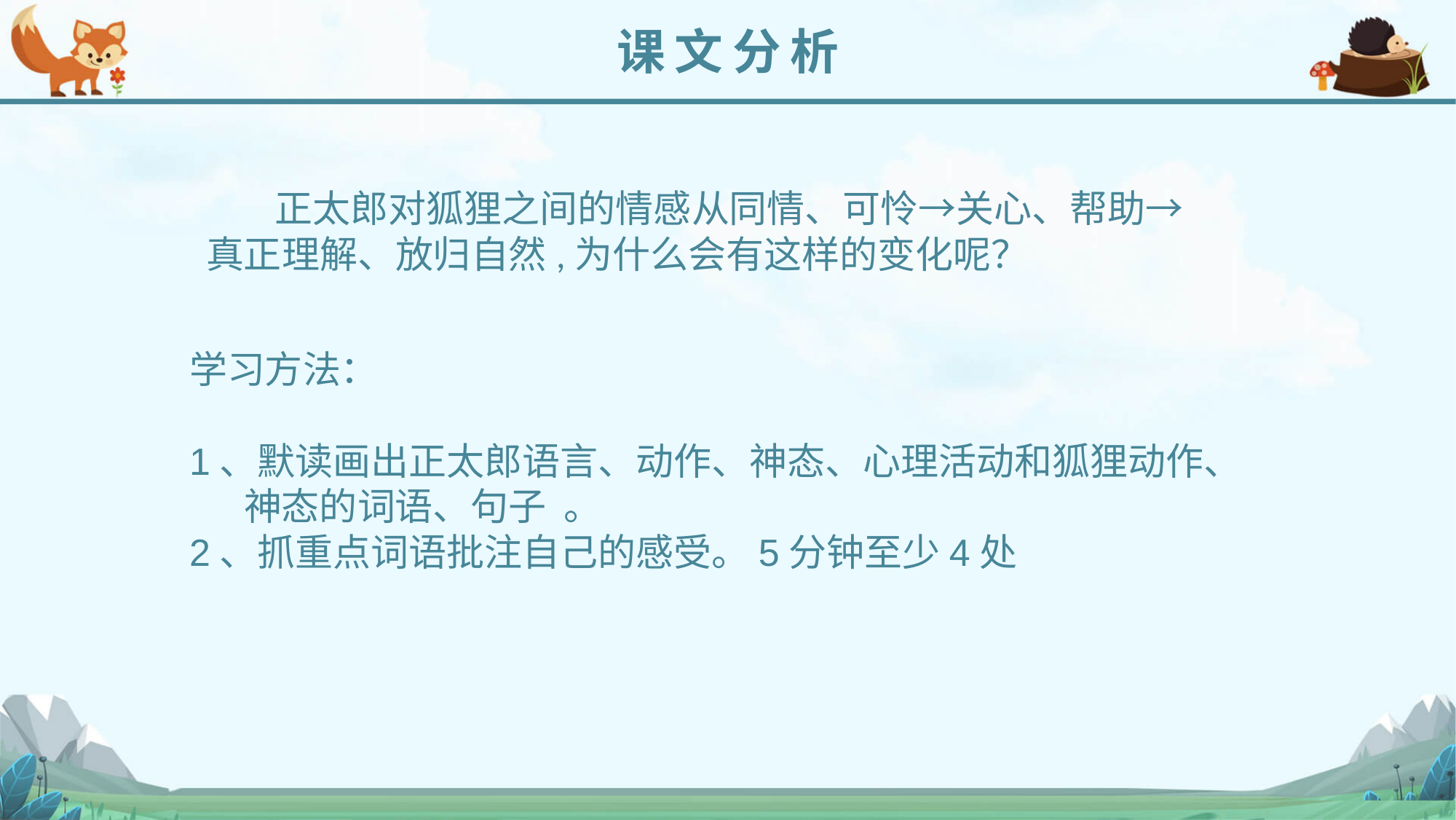

课文分析

       正太郎对狐狸之间的情感从同情、可怜→关心、帮助→真正理解、放归自然,为什么会有这样的变化呢？
学习方法：
1、默读画出正太郎语言、动作、神态、心理活动和狐狸动作、神态的词语、句子  。
2、抓重点词语批注自己的感受。5分钟至少4处